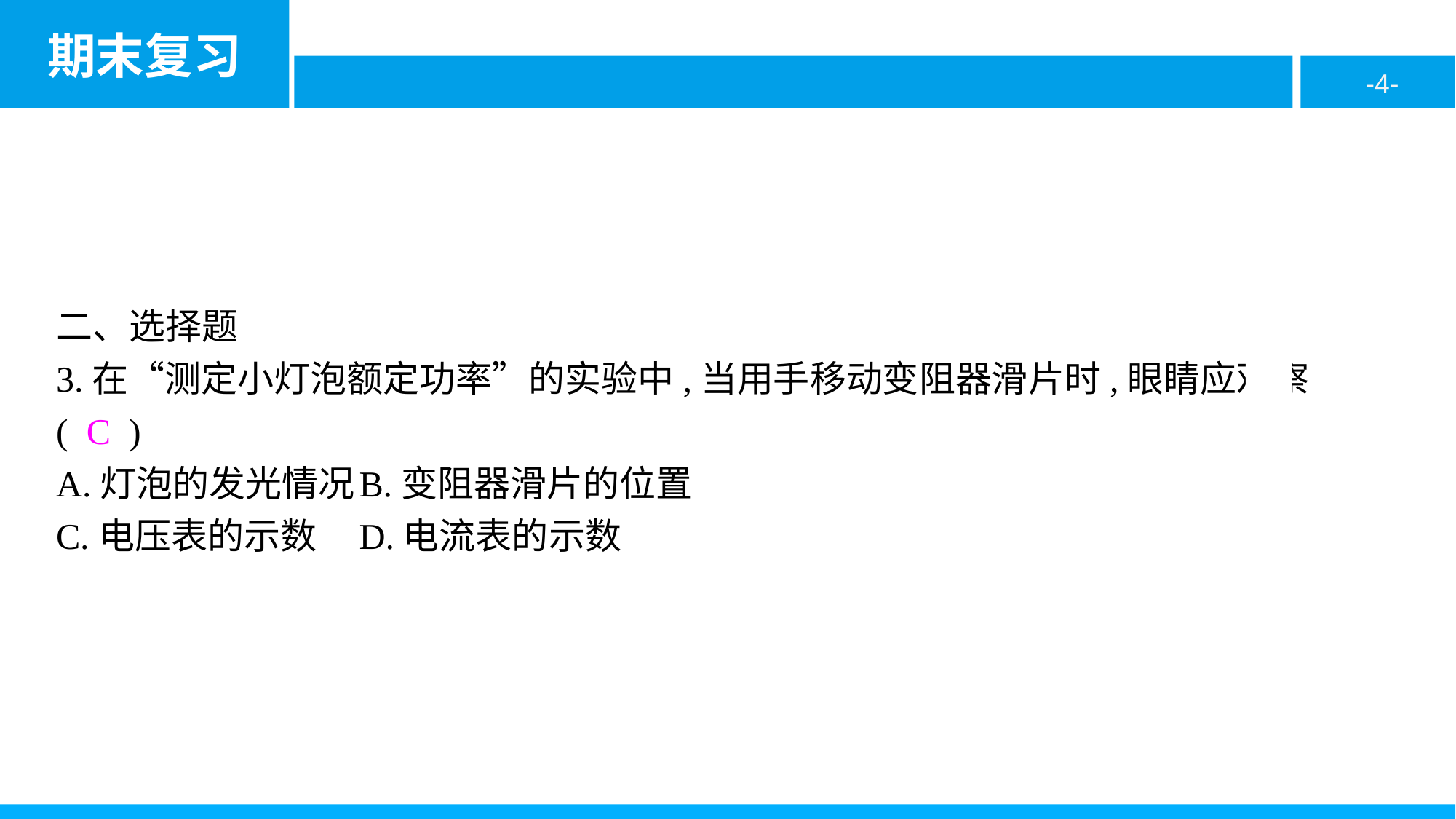

二、选择题
3.在“测定小灯泡额定功率”的实验中,当用手移动变阻器滑片时,眼睛应观察(  C  )
A.灯泡的发光情况	B.变阻器滑片的位置
C.电压表的示数	D.电流表的示数